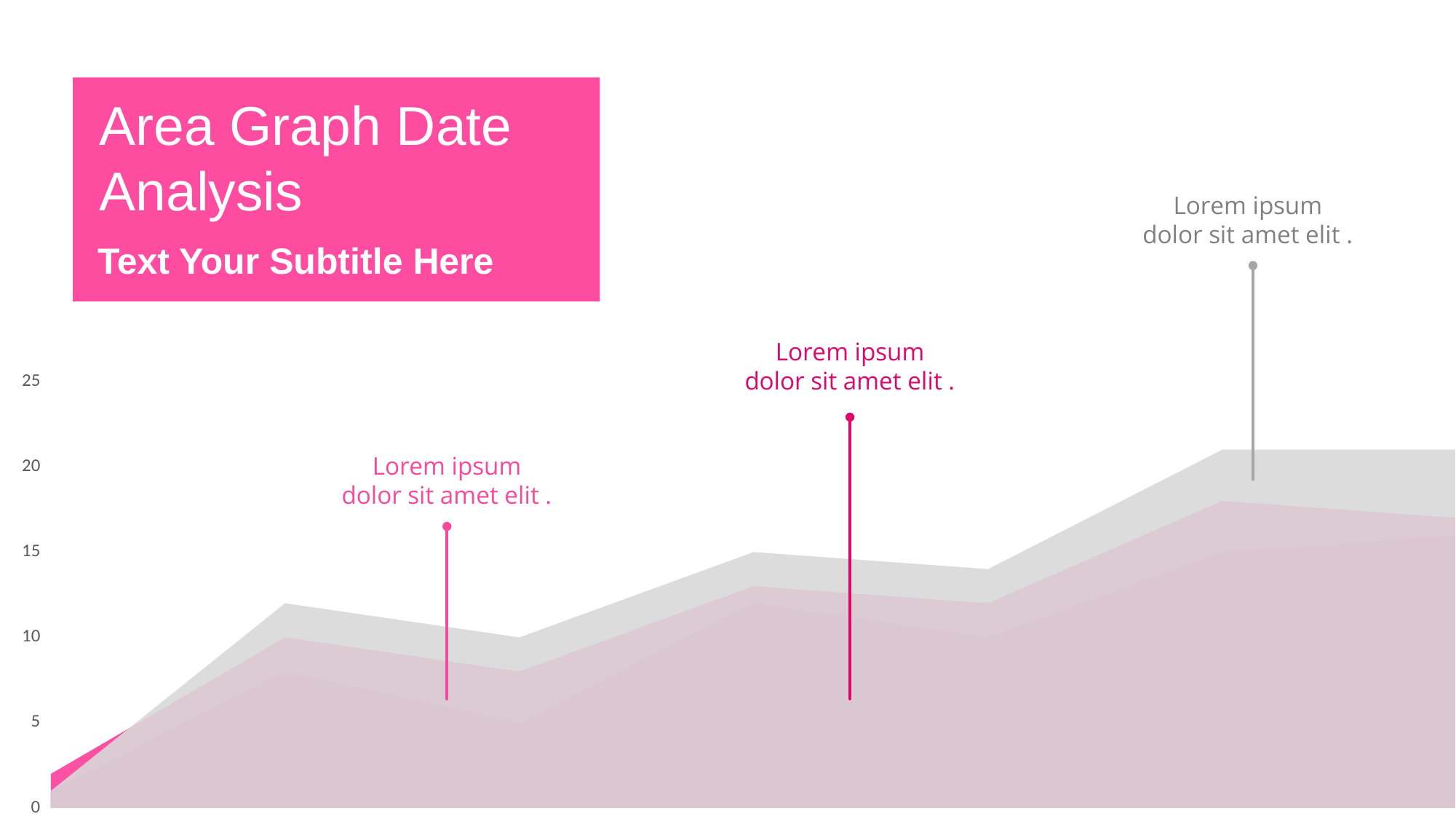

Area Graph Date  Analysis
Lorem ipsum dolor sit amet elit .
Text Your Subtitle Here
Lorem ipsum dolor sit amet elit .

### Chart

| Category | 系列 1 | 系列 2 | 系列 3 |
|---|---|---|---|
| Title 1 | 1.0 | 2.0 | 1.0 |
| Title 2 | 12.0 | 10.0 | 8.0 |
| Title 3 | 10.0 | 8.0 | 5.0 |
| Title 4 | 15.0 | 13.0 | 12.0 |
| Title 5 | 14.0 | 12.0 | 10.0 |
| Title 6 | 21.0 | 18.0 | 15.0 |
| Title 7 | 21.0 | 17.0 | 16.0 |
Lorem ipsum dolor sit amet elit .